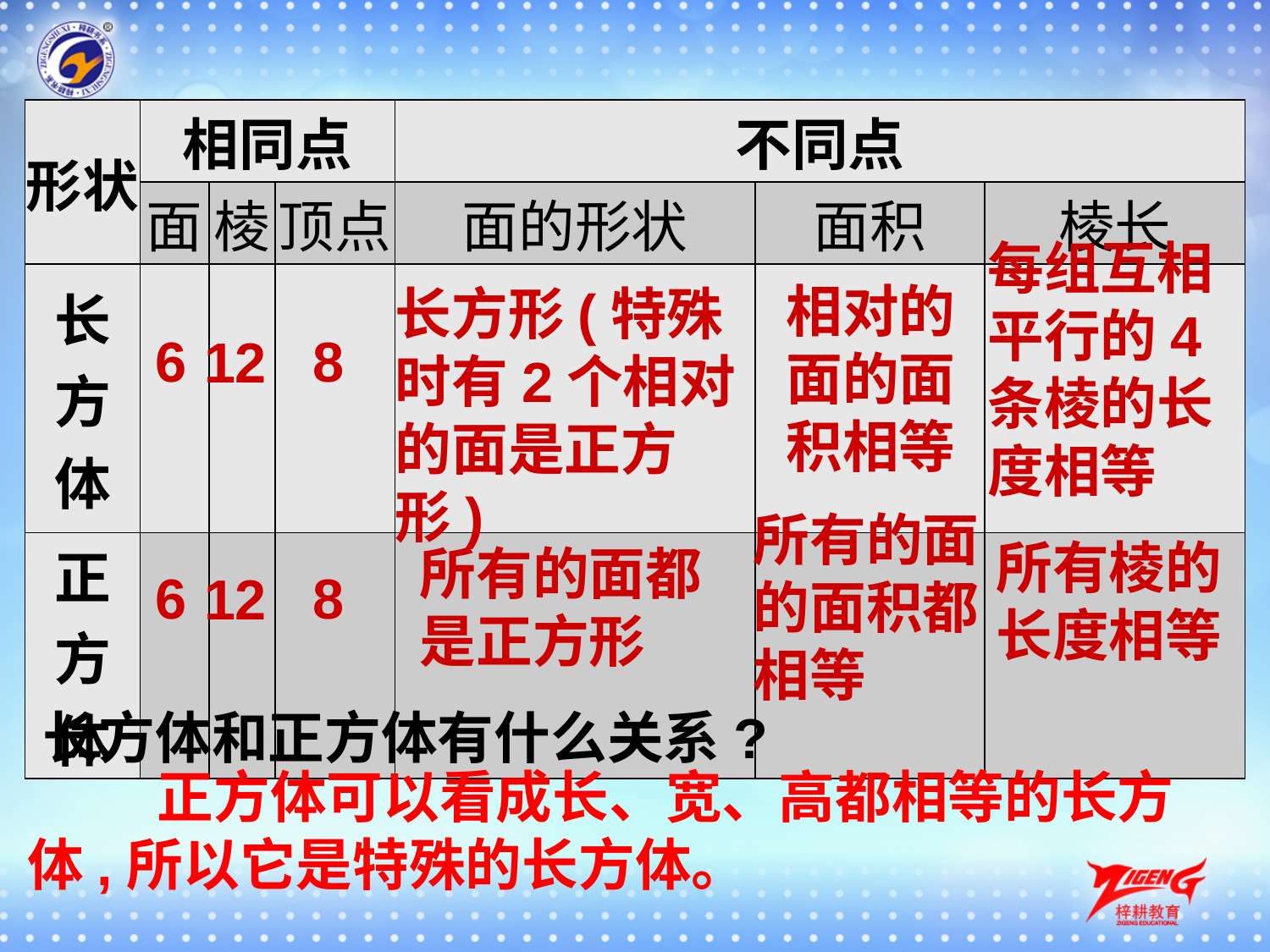

| 形状 | 相同点 |  |  | 不同点 |  |  |
| --- | --- | --- | --- | --- | --- | --- |
|  | 面 | 棱 | 顶点 | 面的形状 | 面积 | 棱长 |
| 长 方 体 |  |  |  |  |  |  |
| 正 方 体 |  |  |  |  |  |  |
每组互相平行的4条棱的长度相等
相对的面的面积相等
长方形(特殊时有2个相对的面是正方形)
6
8
12
所有的面的面积都相等
所有棱的长度相等
所有的面都是正方形
6
8
12
长方体和正方体有什么关系?
         正方体可以看成长、宽、高都相等的长方体,所以它是特殊的长方体。